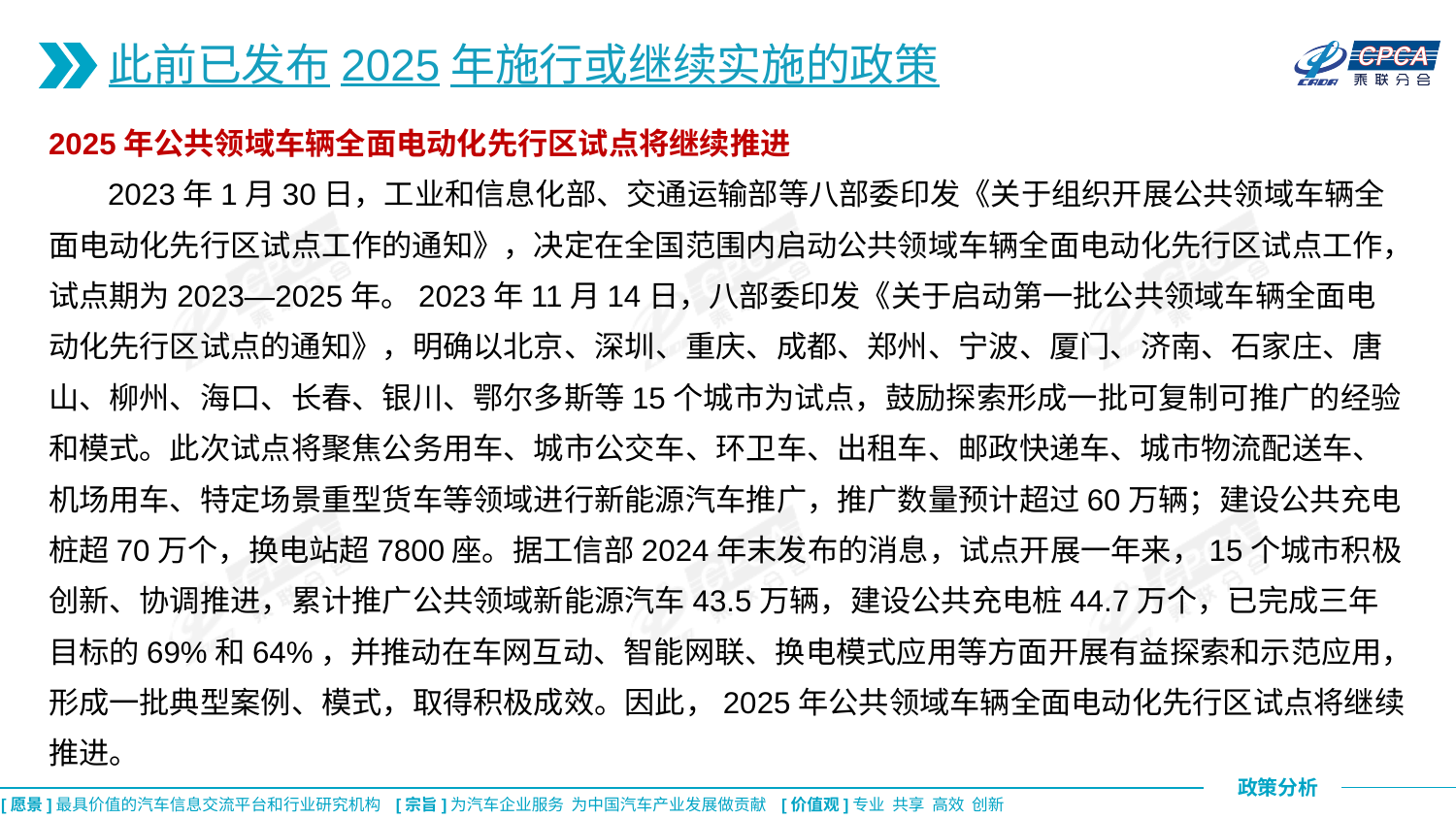

此前已发布2025年施行或继续实施的政策
2025年公共领域车辆全面电动化先行区试点将继续推进
       2023年1月30日，工业和信息化部、交通运输部等八部委印发《关于组织开展公共领域车辆全面电动化先行区试点工作的通知》，决定在全国范围内启动公共领域车辆全面电动化先行区试点工作，试点期为2023—2025年。2023年11月14日，八部委印发《关于启动第一批公共领域车辆全面电动化先行区试点的通知》，明确以北京、深圳、重庆、成都、郑州、宁波、厦门、济南、石家庄、唐山、柳州、海口、长春、银川、鄂尔多斯等15个城市为试点，鼓励探索形成一批可复制可推广的经验和模式。此次试点将聚焦公务用车、城市公交车、环卫车、出租车、邮政快递车、城市物流配送车、机场用车、特定场景重型货车等领域进行新能源汽车推广，推广数量预计超过60万辆；建设公共充电桩超70万个，换电站超7800座。据工信部2024年末发布的消息，试点开展一年来，15个城市积极创新、协调推进，累计推广公共领域新能源汽车43.5万辆，建设公共充电桩44.7万个，已完成三年目标的69%和64%，并推动在车网互动、智能网联、换电模式应用等方面开展有益探索和示范应用，形成一批典型案例、模式，取得积极成效。因此，2025年公共领域车辆全面电动化先行区试点将继续推进。